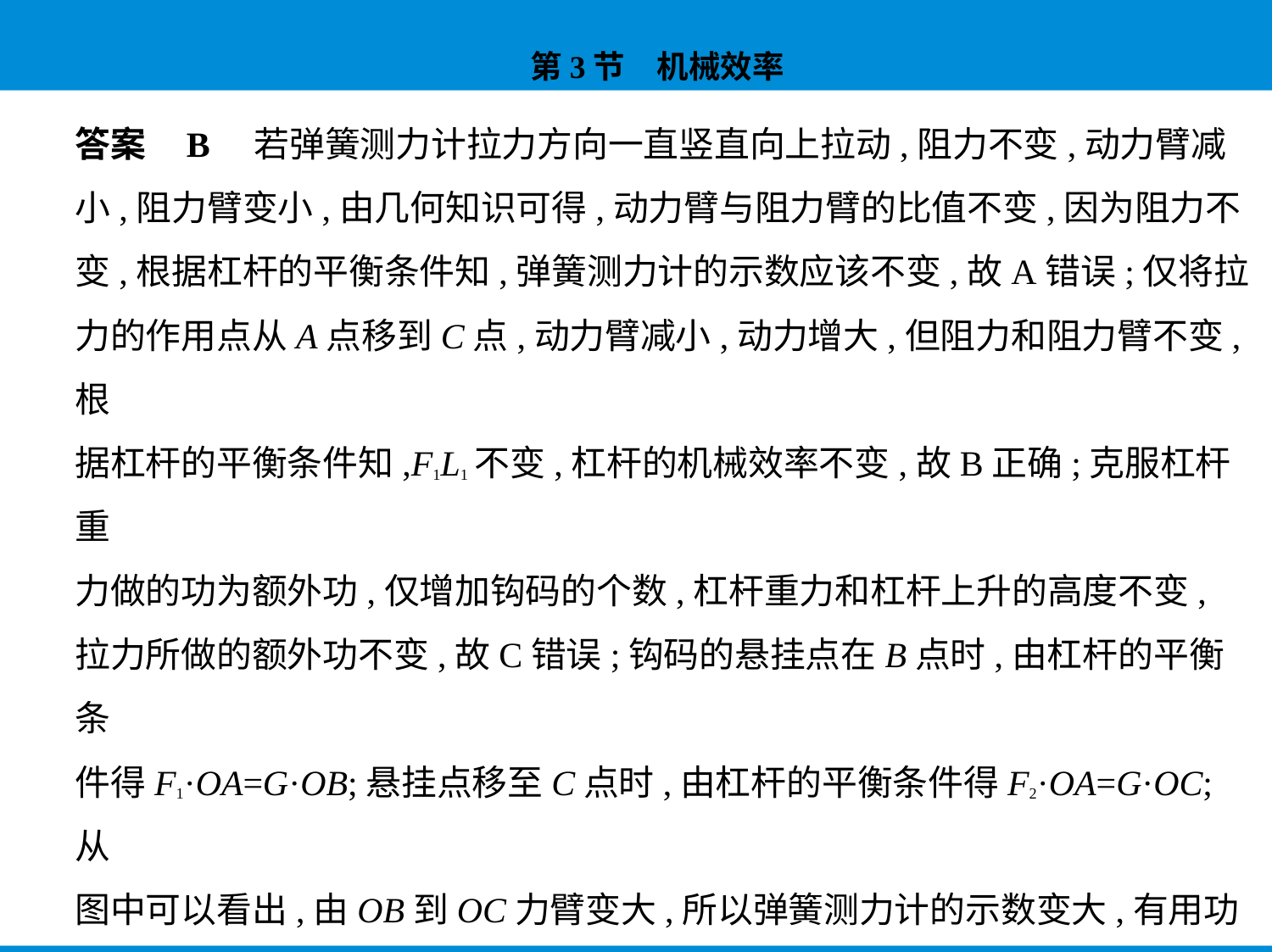

答案    B　若弹簧测力计拉力方向一直竖直向上拉动,阻力不变,动力臂减
小,阻力臂变小,由几何知识可得,动力臂与阻力臂的比值不变,因为阻力不
变,根据杠杆的平衡条件知,弹簧测力计的示数应该不变,故A错误;仅将拉
力的作用点从A点移到C点,动力臂减小,动力增大,但阻力和阻力臂不变,根
据杠杆的平衡条件知,F1L1不变,杠杆的机械效率不变,故B正确;克服杠杆重
力做的功为额外功,仅增加钩码的个数,杠杆重力和杠杆上升的高度不变,
拉力所做的额外功不变,故C错误;钩码的悬挂点在B点时,由杠杆的平衡条
件得F1·OA=G·OB;悬挂点移至C点时,由杠杆的平衡条件得F2·OA=G·OC;从
图中可以看出,由OB到OC力臂变大,所以弹簧测力计的示数变大,有用功不
变,但杠杆提升的高度减小,额外功减小,又因为总功等于额外功与有用功
之和,因此此次弹簧测力计做的功将小于第一次做的功,即仅将钩码的悬挂
点从B点移到C点,拉力做的总功变小,故D错误。